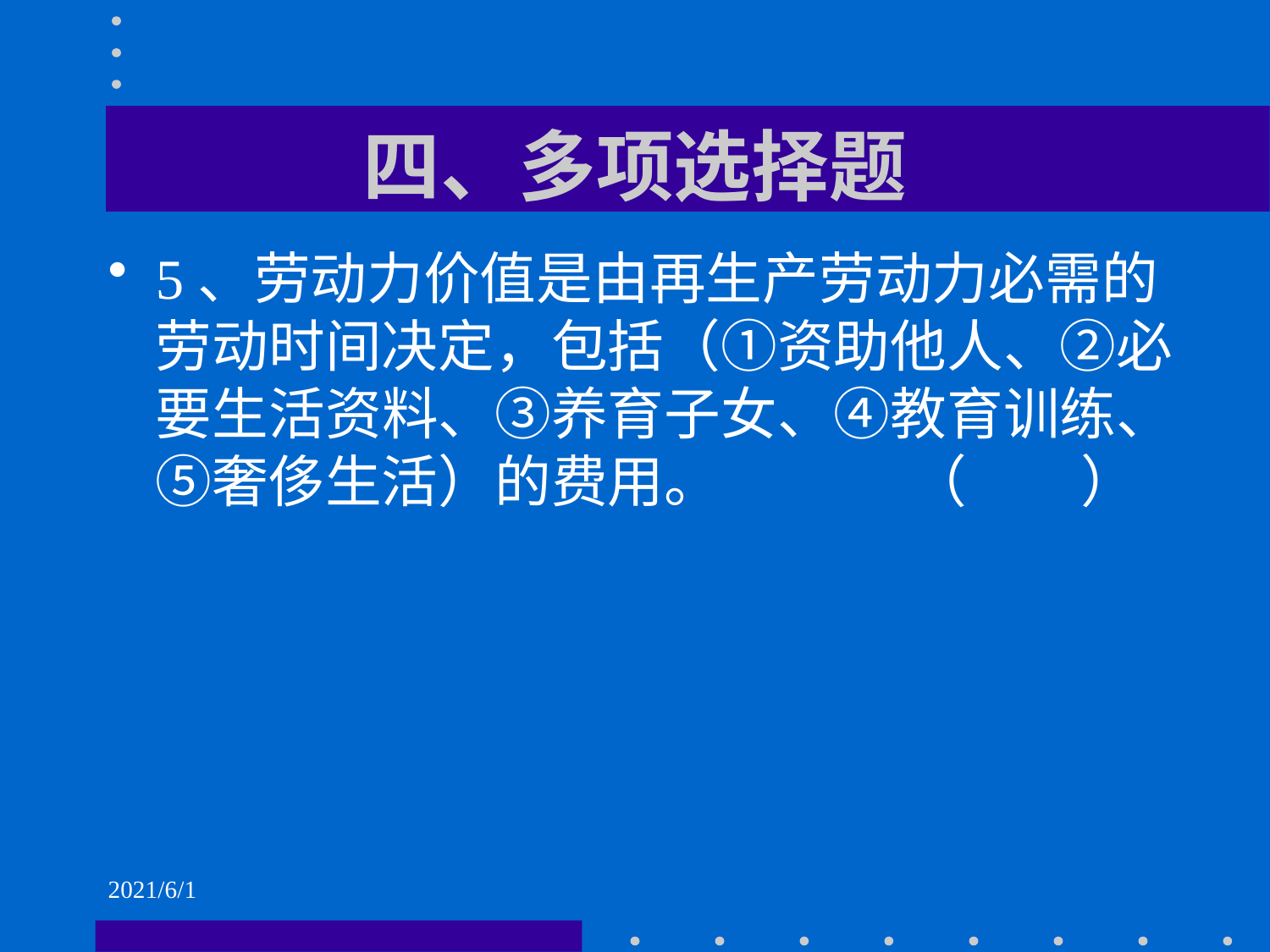

# 四、多项选择题
5、劳动力价值是由再生产劳动力必需的劳动时间决定，包括（①资助他人、②必要生活资料、③养育子女、④教育训练、⑤奢侈生活）的费用。               （         ）
2021/6/1